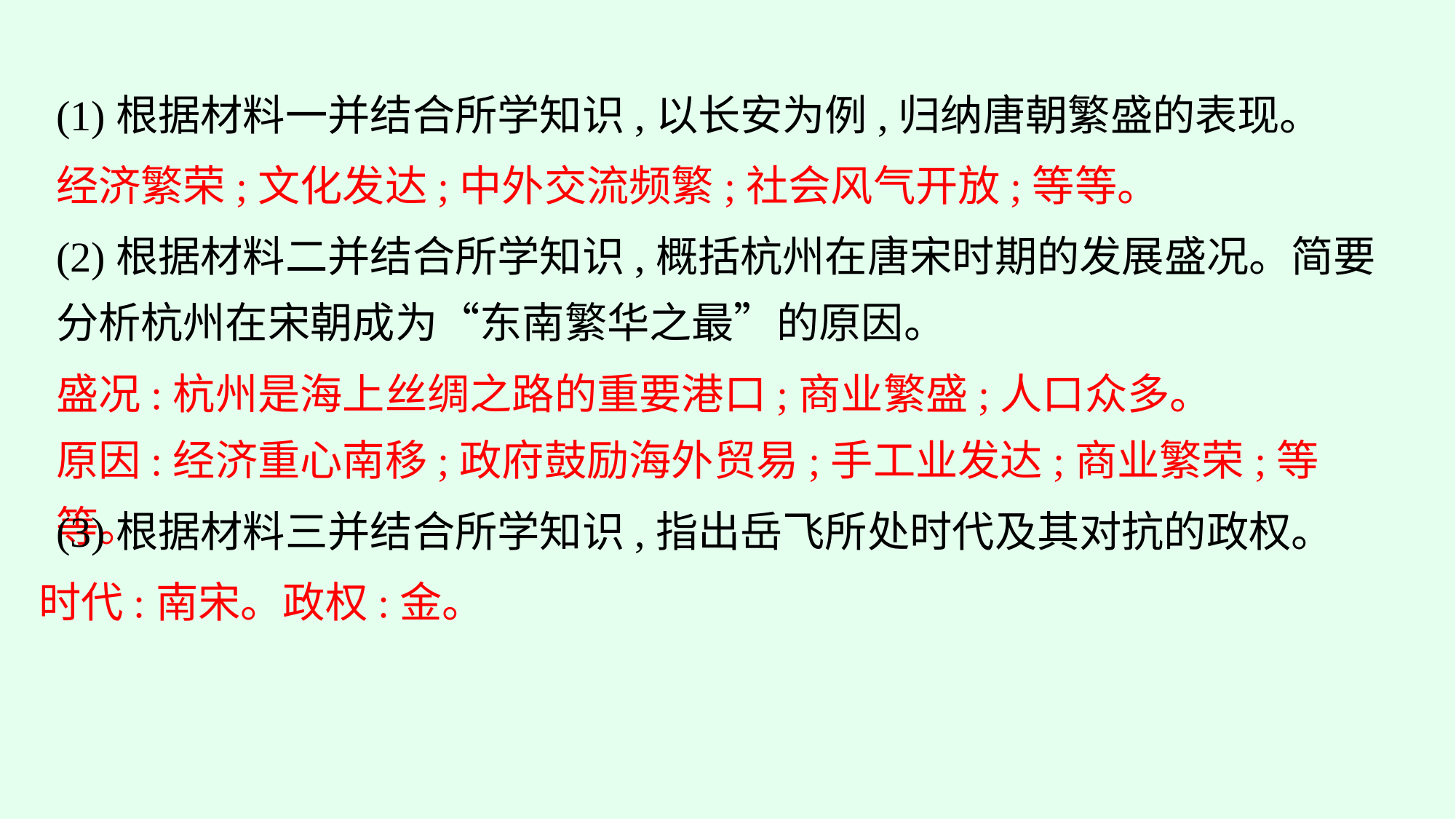

(1)根据材料一并结合所学知识,以长安为例,归纳唐朝繁盛的表现。
经济繁荣;文化发达;中外交流频繁;社会风气开放;等等。
(2)根据材料二并结合所学知识,概括杭州在唐宋时期的发展盛况。简要分析杭州在宋朝成为“东南繁华之最”的原因。
盛况:杭州是海上丝绸之路的重要港口;商业繁盛;人口众多。
原因:经济重心南移;政府鼓励海外贸易;手工业发达;商业繁荣;等等。
(3)根据材料三并结合所学知识,指出岳飞所处时代及其对抗的政权。
时代:南宋。政权:金。